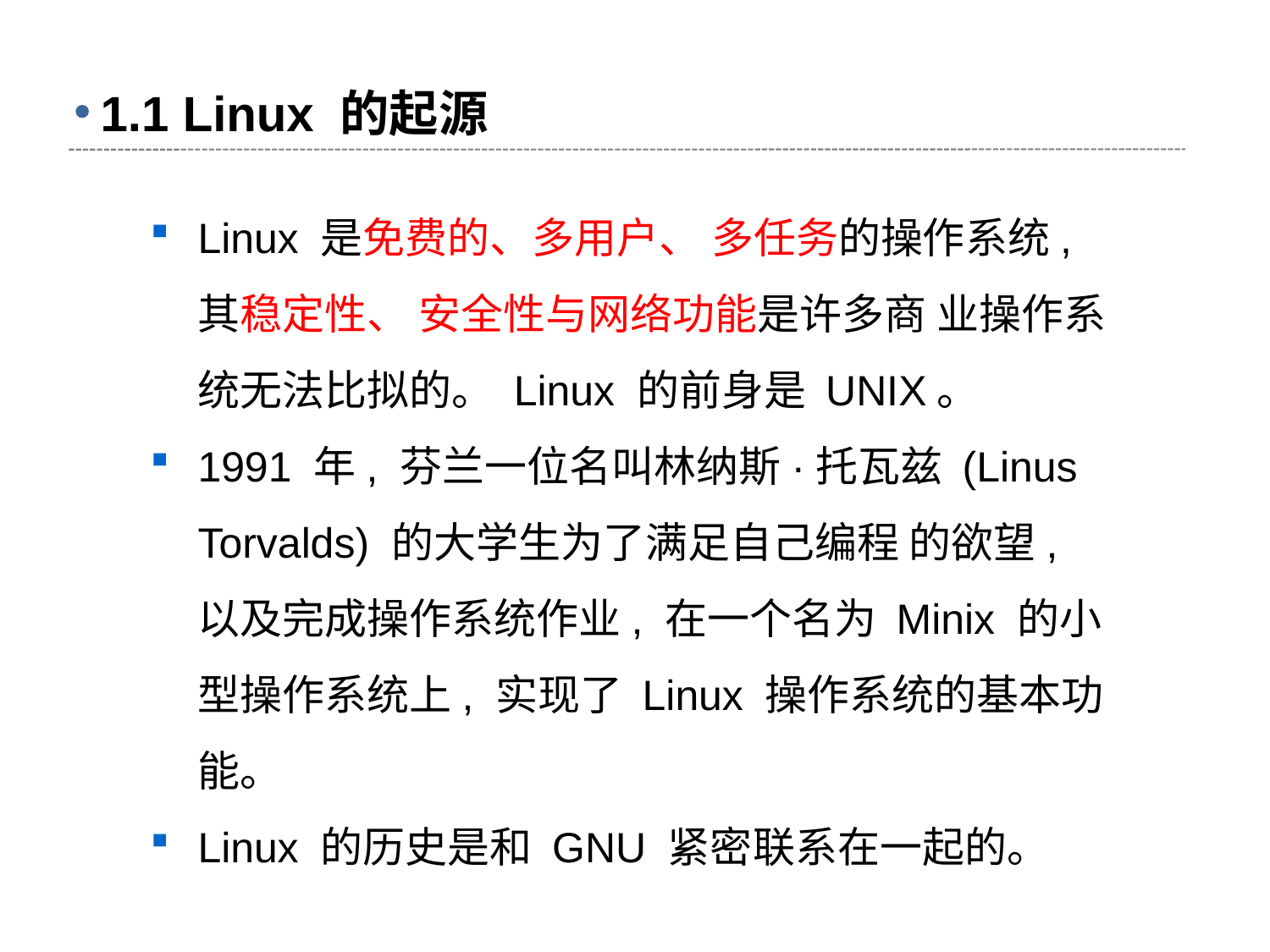

# 1.1 Linux 的起源
Linux 是免费的、多用户、 多任务的操作系统, 其稳定性、 安全性与网络功能是许多商 业操作系统无法比拟的。 Linux 的前身是 UNIX。
1991 年, 芬兰一位名叫林纳斯·托瓦兹 (Linus Torvalds) 的大学生为了满足自己编程 的欲望, 以及完成操作系统作业, 在一个名为 Minix 的小型操作系统上, 实现了 Linux 操作系统的基本功能。
Linux 的历史是和 GNU 紧密联系在一起的。